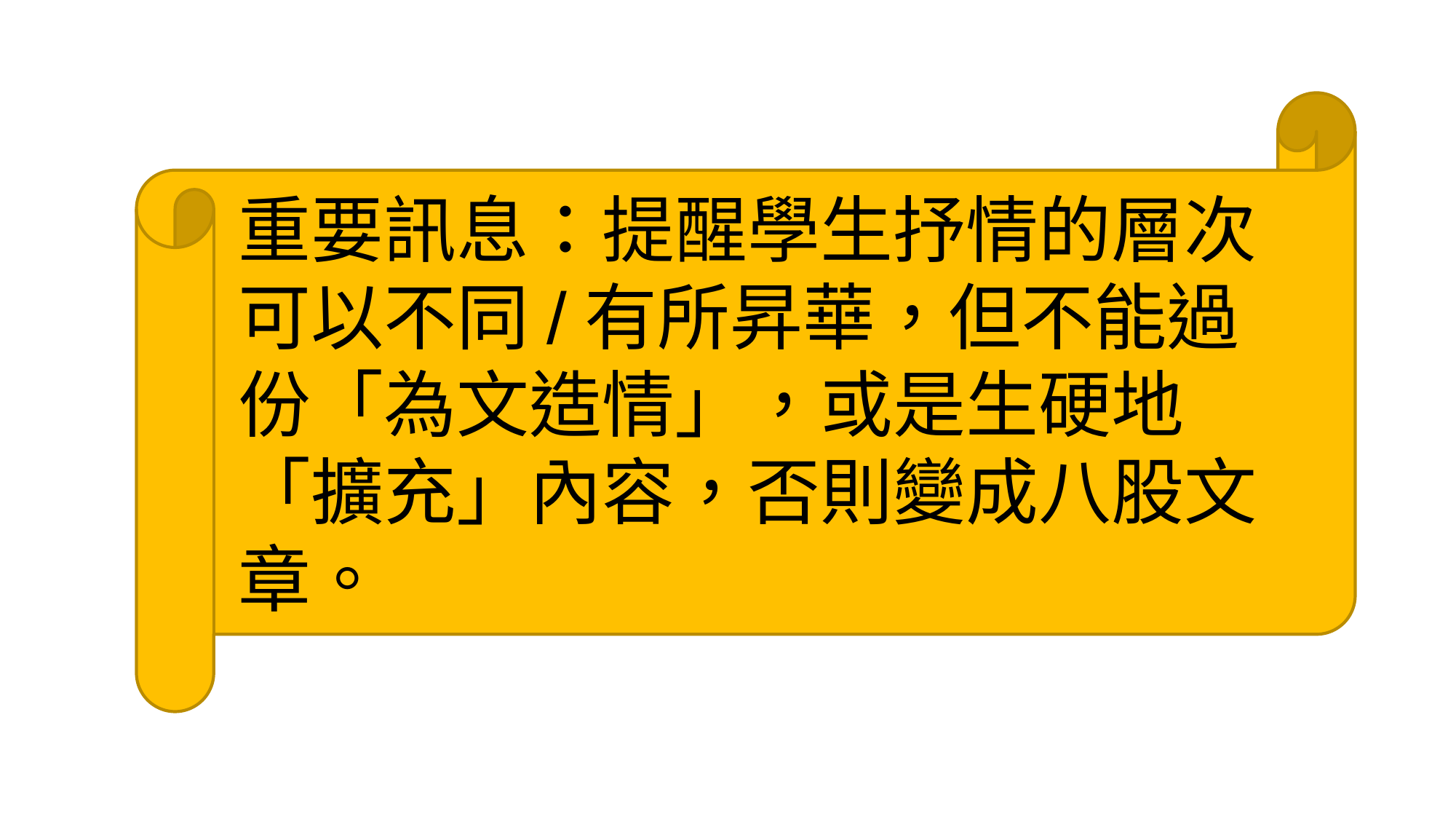

#
重要訊息：提醒學生抒情的層次可以不同/有所昇華，但不能過份「為文造情」，或是生硬地「擴充」內容，否則變成八股文章。